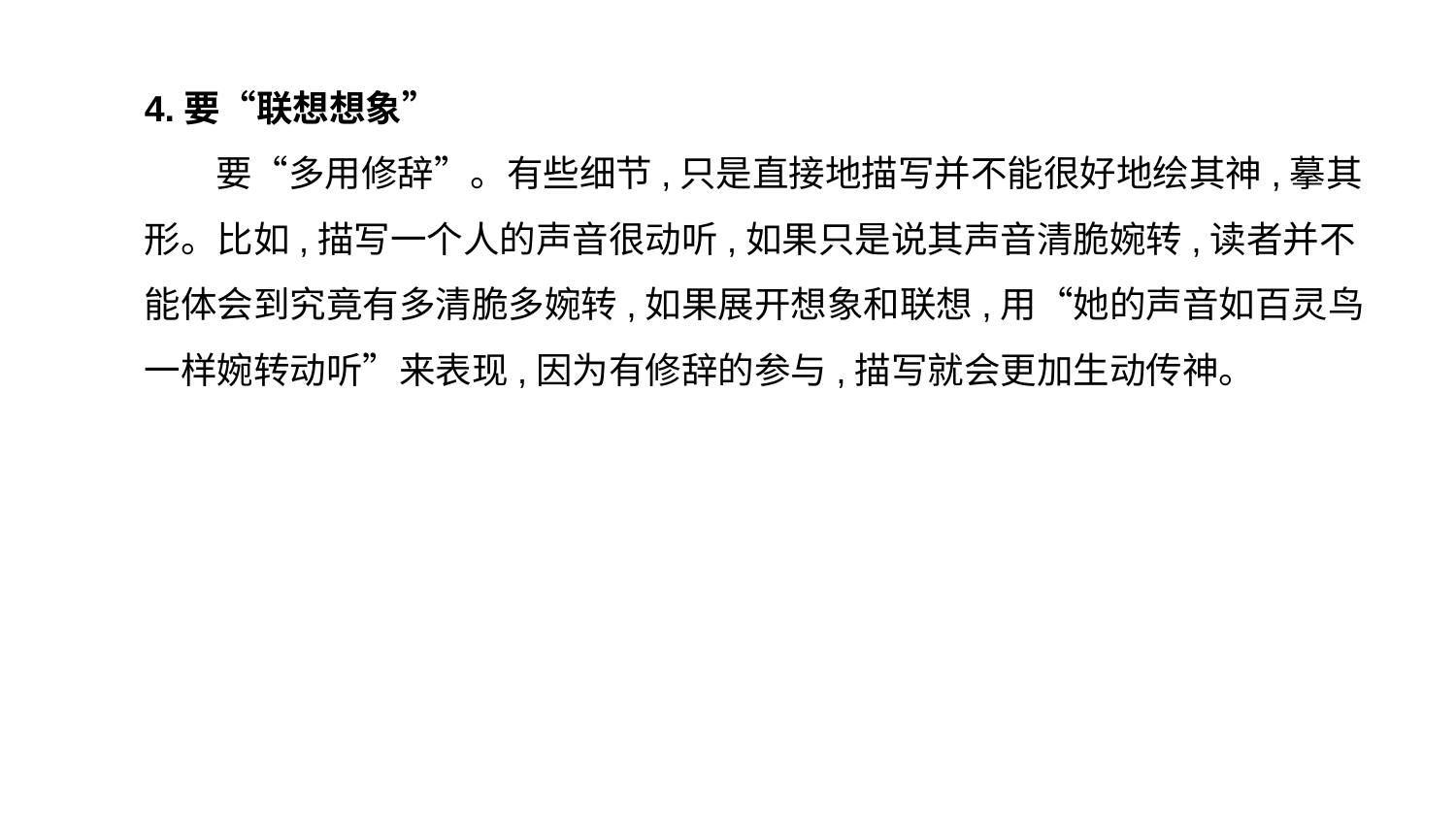

4.要“联想想象”
要“多用修辞”。有些细节,只是直接地描写并不能很好地绘其神,摹其形。比如,描写一个人的声音很动听,如果只是说其声音清脆婉转,读者并不能体会到究竟有多清脆多婉转,如果展开想象和联想,用“她的声音如百灵鸟一样婉转动听”来表现,因为有修辞的参与,描写就会更加生动传神。